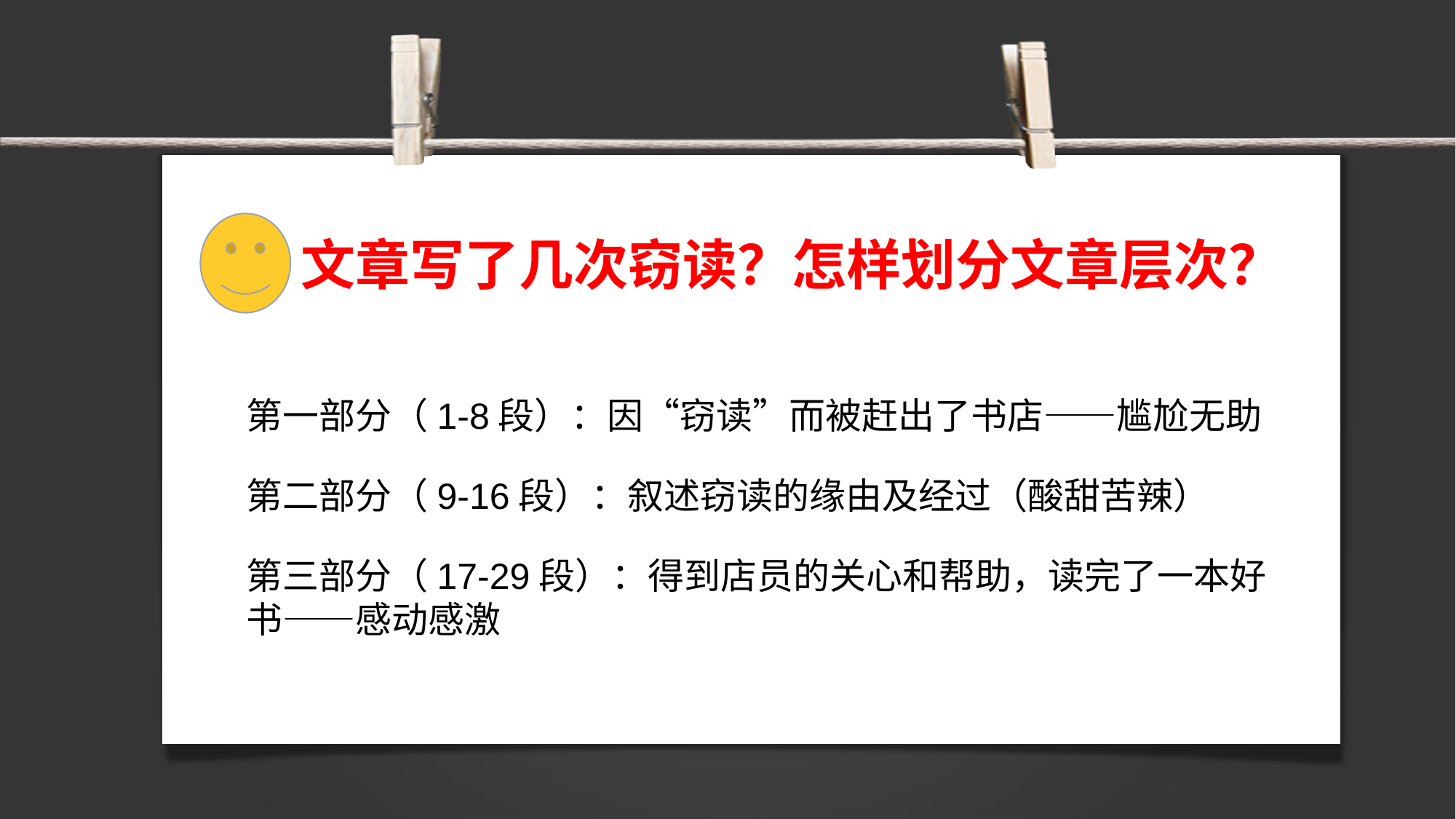

文章写了几次窃读？怎样划分文章层次？
第一部分（1-8段）：因“窃读”而被赶出了书店——尴尬无助

第二部分（9-16段）：叙述窃读的缘由及经过（酸甜苦辣）

第三部分（17-29段）：得到店员的关心和帮助，读完了一本好书——感动感激